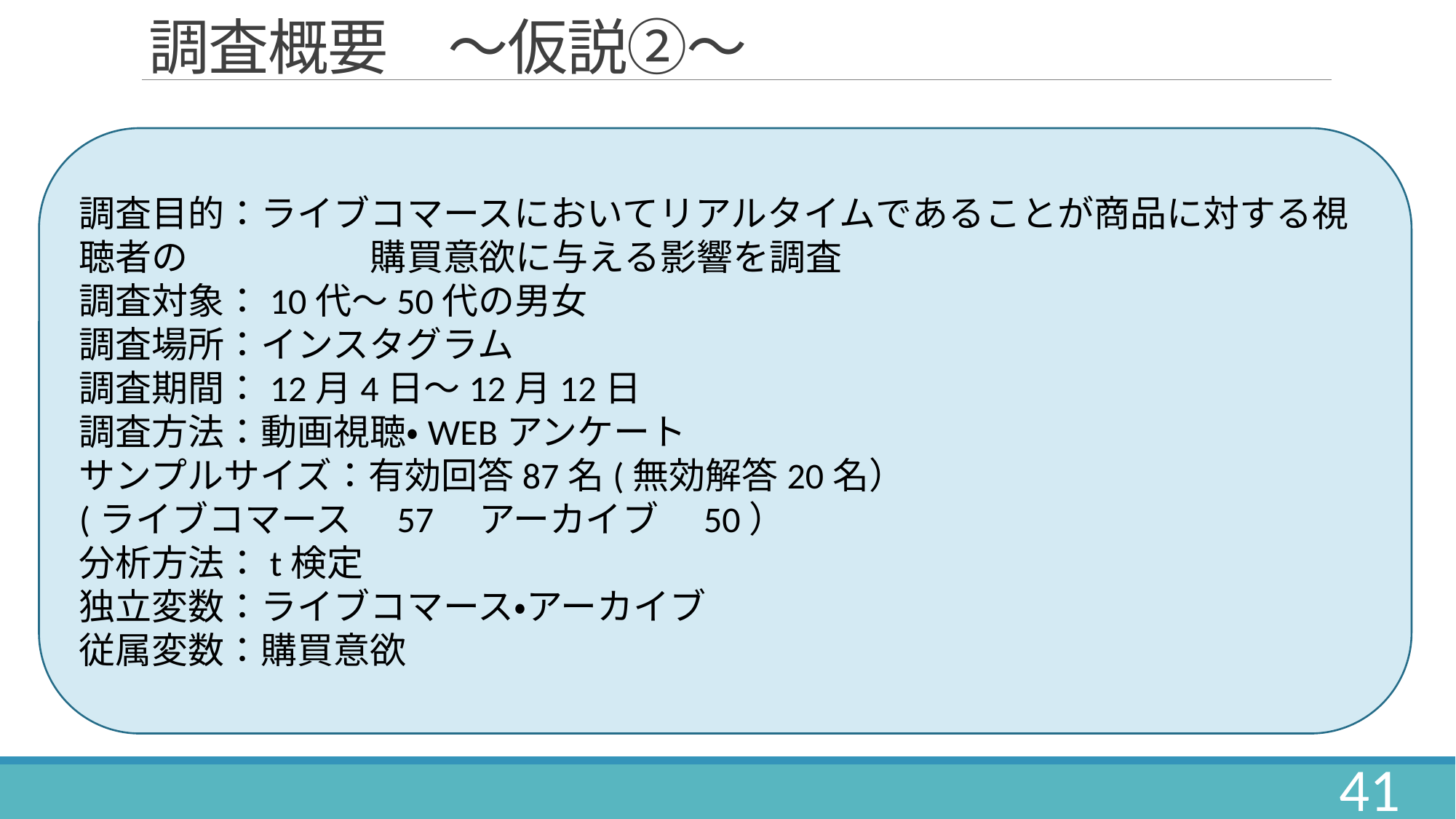

# 調査概要　～仮説②～
調査目的：ライブコマースにおいてリアルタイムであることが商品に対する視聴者の	　　購買意欲に与える影響を調査
調査対象：10代～50代の男女
調査場所：インスタグラム
調査期間：12月4日～12月12日
調査方法：動画視聴・WEBアンケート
サンプルサイズ：有効回答87名(無効解答20名）
(ライブコマース　57　アーカイブ　50）
分析方法：t検定
独立変数：ライブコマース・アーカイブ
従属変数：購買意欲
41